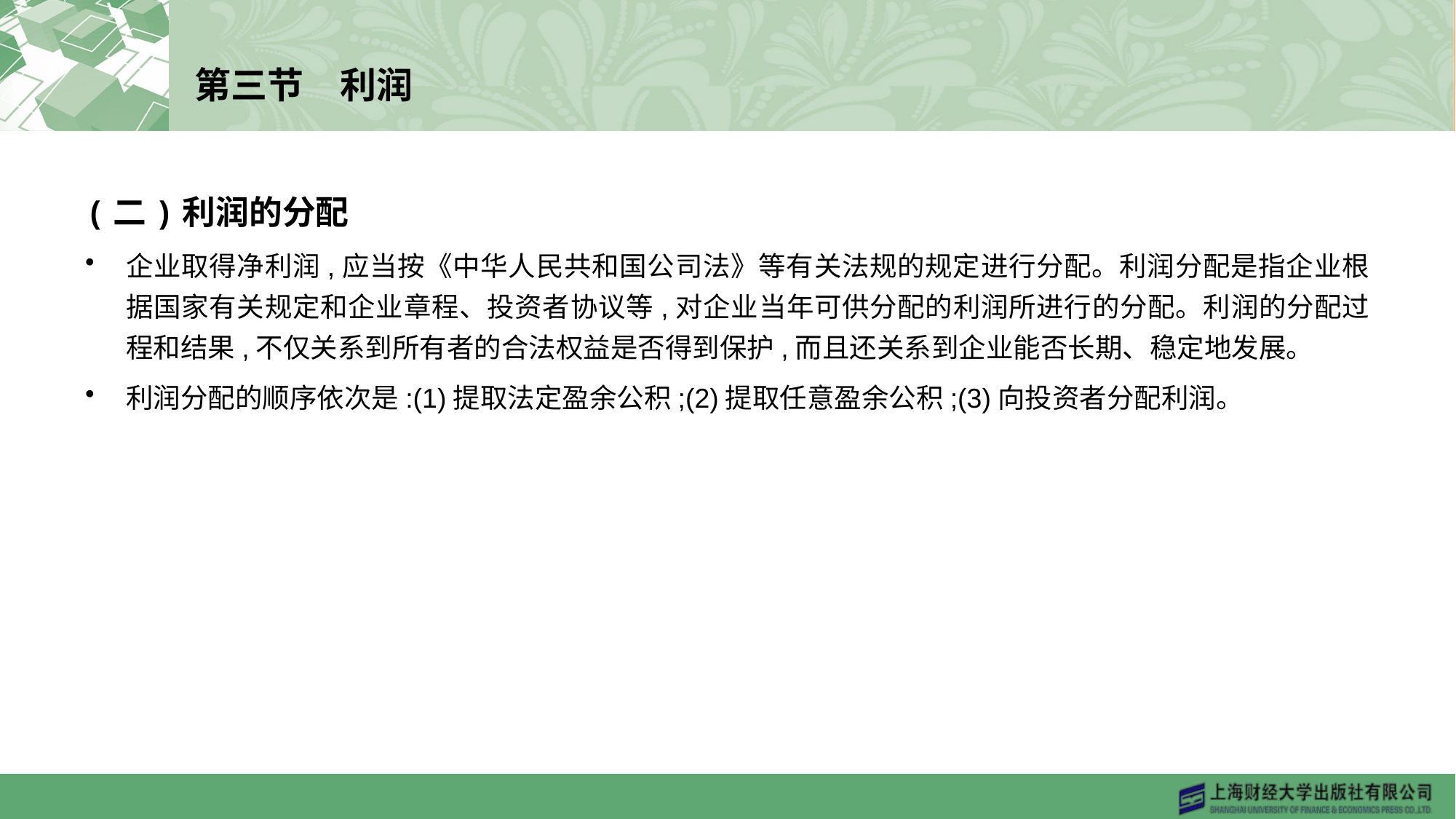

# 第三节　利润
(二)利润的分配
企业取得净利润,应当按《中华人民共和国公司法》等有关法规的规定进行分配。利润分配是指企业根据国家有关规定和企业章程、投资者协议等,对企业当年可供分配的利润所进行的分配。利润的分配过程和结果,不仅关系到所有者的合法权益是否得到保护,而且还关系到企业能否长期、稳定地发展。
利润分配的顺序依次是:(1)提取法定盈余公积;(2)提取任意盈余公积;(3)向投资者分配利润。